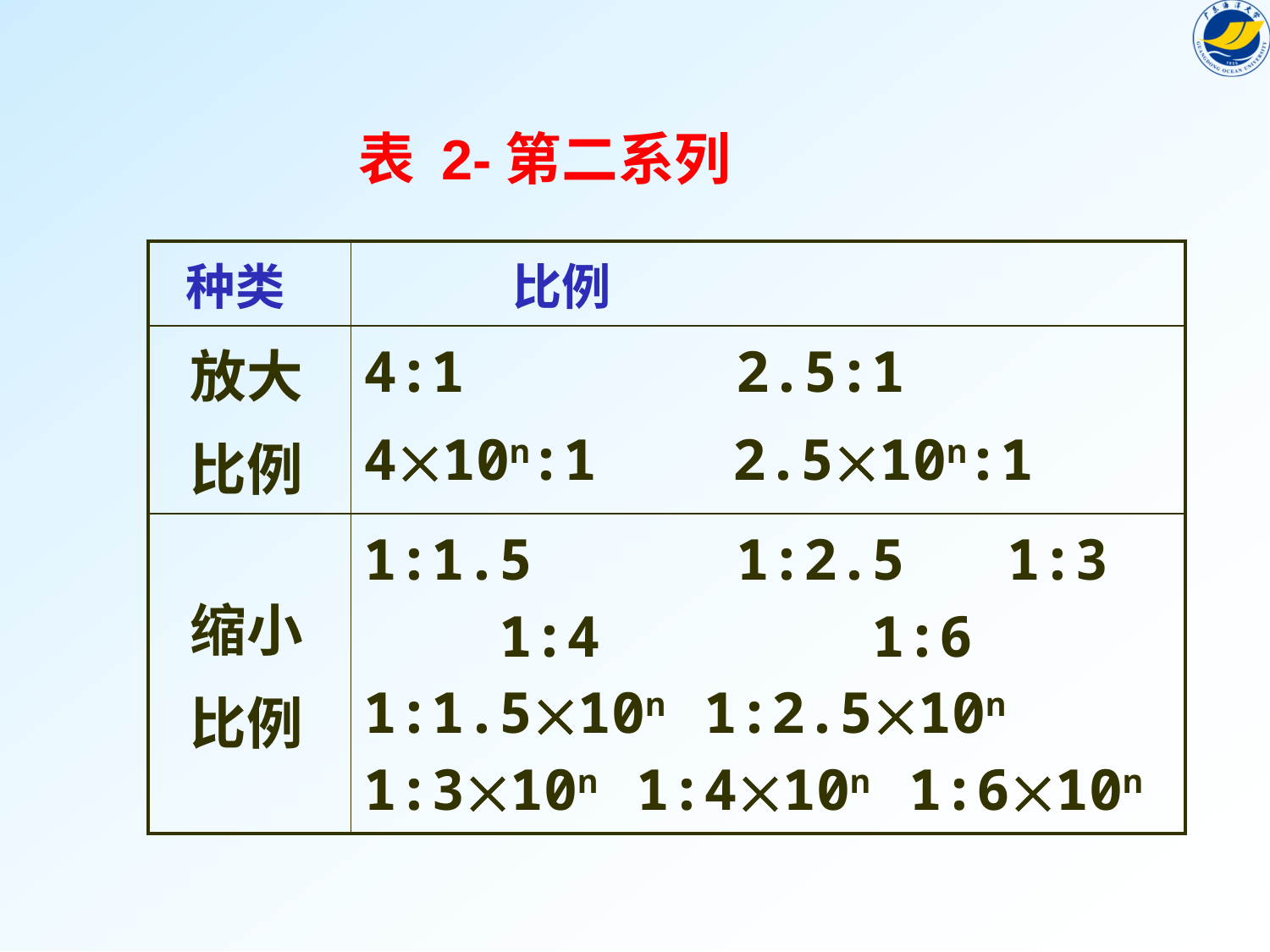

表 2-第二系列
| 种类 | 比例 |
| --- | --- |
| 放大 比例 | 4:1 2.5:1 4×10n:1 2.5×10n:1 |
| 缩小 比例 | 1:1.5 1:2.5 1:3 1:4 1:6 1:1.5×10n 1:2.5×10n 1:3×10n 1:4×10n 1:6×10n |